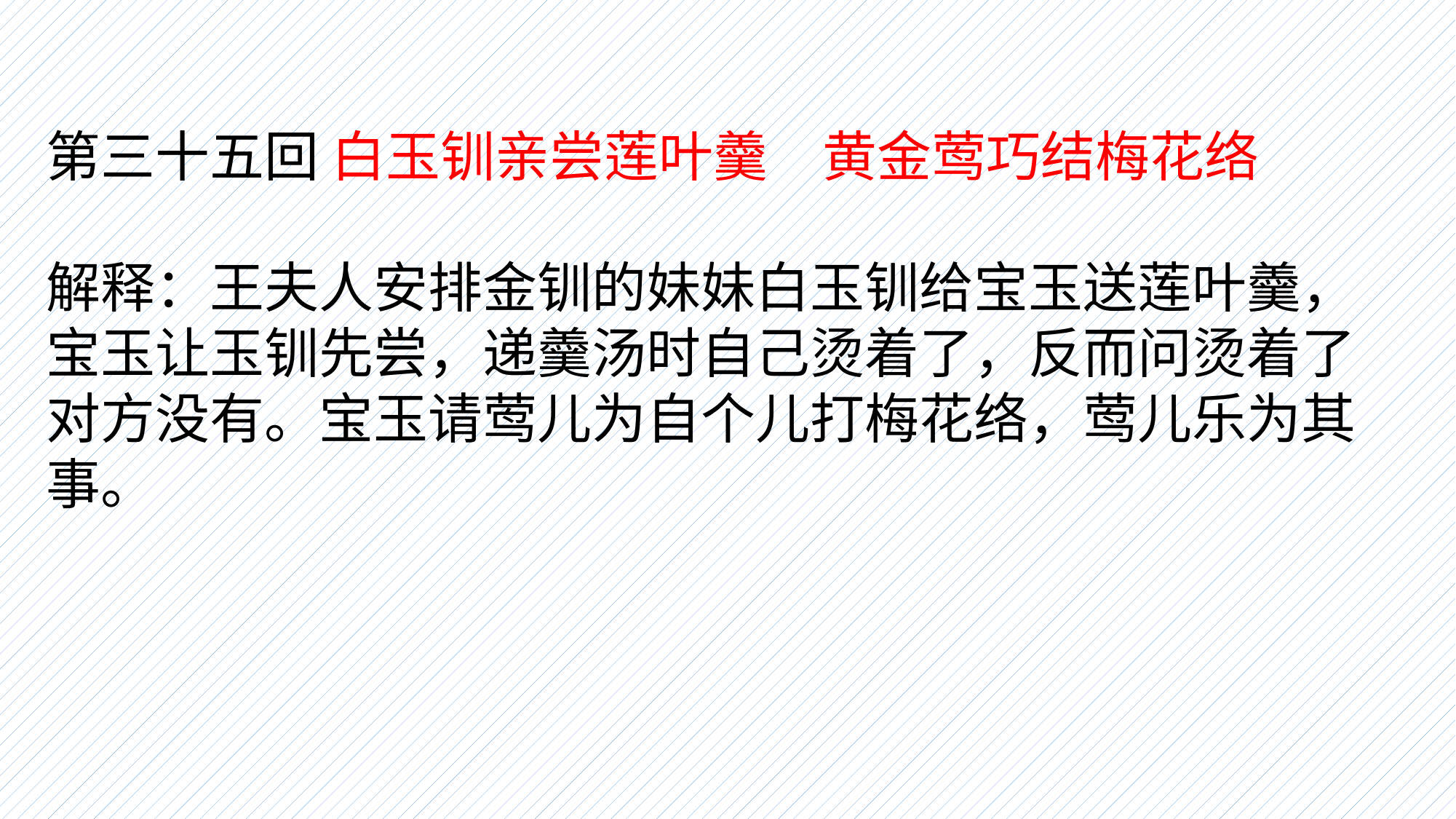

第三十五回 白玉钏亲尝莲叶羹　黄金莺巧结梅花络

解释：王夫人安排金钏的妹妹白玉钏给宝玉送莲叶羹，宝玉让玉钏先尝，递羹汤时自己烫着了，反而问烫着了对方没有。宝玉请莺儿为自个儿打梅花络，莺儿乐为其事。